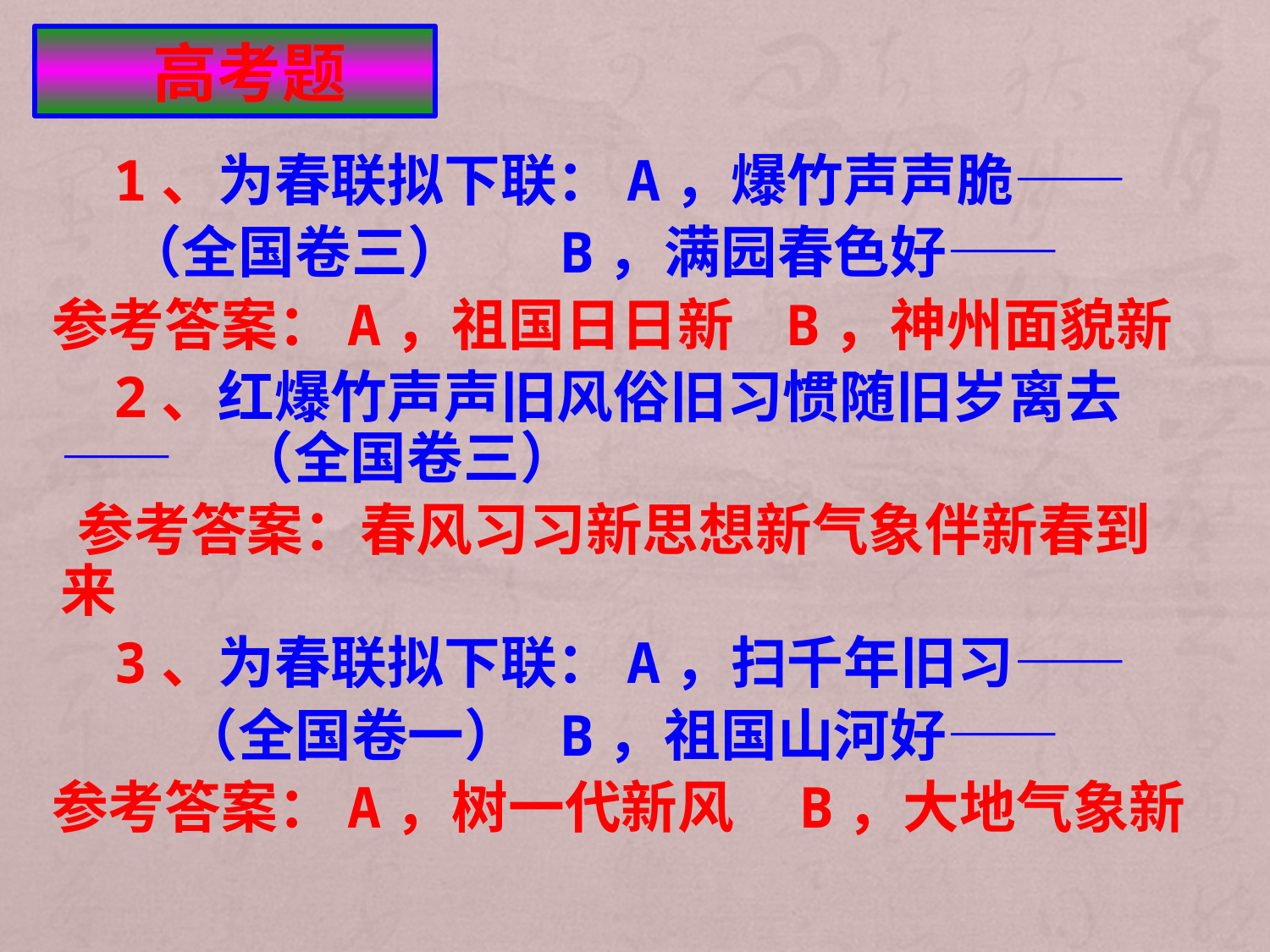

# 高考题
   1、为春联拟下联：A，爆竹声声脆——
　　（全国卷三） 　 B，满园春色好——
  参考答案：A，祖国日日新   B，神州面貌新
   2、红爆竹声声旧风俗旧习惯随旧岁离去——     （全国卷三）
    参考答案：春风习习新思想新气象伴新春到来
   3、为春联拟下联：A，扫千年旧习——
　　　（全国卷一）  B，祖国山河好——
  参考答案：A，树一代新风    B，大地气象新